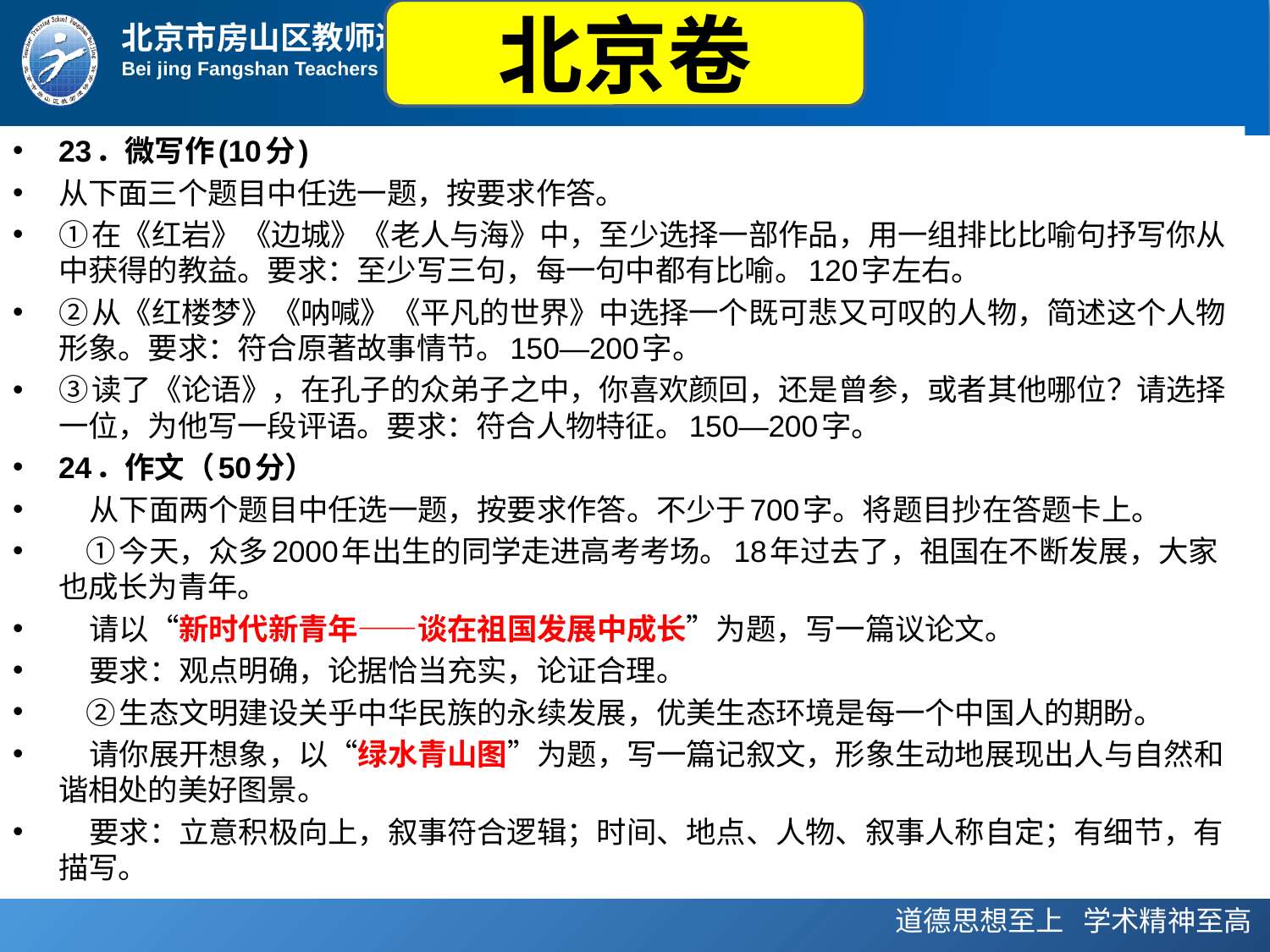

北京卷
23．微写作(10分)
从下面三个题目中任选一题，按要求作答。
①在《红岩》《边城》《老人与海》中，至少选择一部作品，用一组排比比喻句抒写你从中获得的教益。要求：至少写三句，每一句中都有比喻。120字左右。
②从《红楼梦》《呐喊》《平凡的世界》中选择一个既可悲又可叹的人物，简述这个人物形象。要求：符合原著故事情节。150—200字。
③读了《论语》，在孔子的众弟子之中，你喜欢颜回，还是曾参，或者其他哪位？请选择一位，为他写一段评语。要求：符合人物特征。150—200字。
24．作文（50分）
    从下面两个题目中任选一题，按要求作答。不少于700字。将题目抄在答题卡上。
    ①今天，众多2000年出生的同学走进高考考场。18年过去了，祖国在不断发展，大家也成长为青年。
    请以“新时代新青年——谈在祖国发展中成长”为题，写一篇议论文。
    要求：观点明确，论据恰当充实，论证合理。
    ②生态文明建设关乎中华民族的永续发展，优美生态环境是每一个中国人的期盼。
    请你展开想象，以“绿水青山图”为题，写一篇记叙文，形象生动地展现出人与自然和谐相处的美好图景。
    要求：立意积极向上，叙事符合逻辑；时间、地点、人物、叙事人称自定；有细节，有描写。